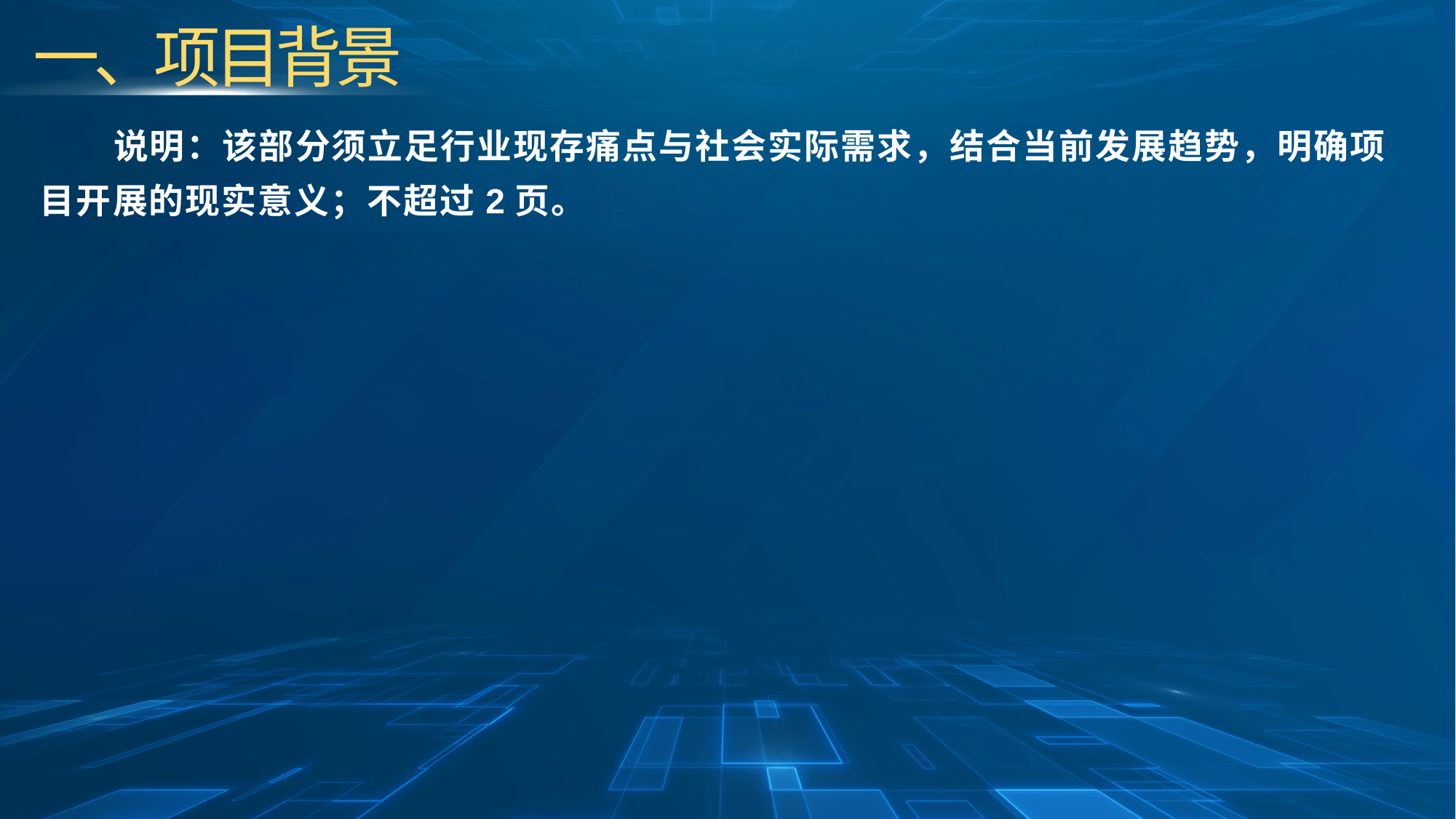

一、项目背景
       说明：该部分须立足行业现存痛点与社会实际需求，结合当前发展趋势，明确项目开展的现实意义；不超过2页。